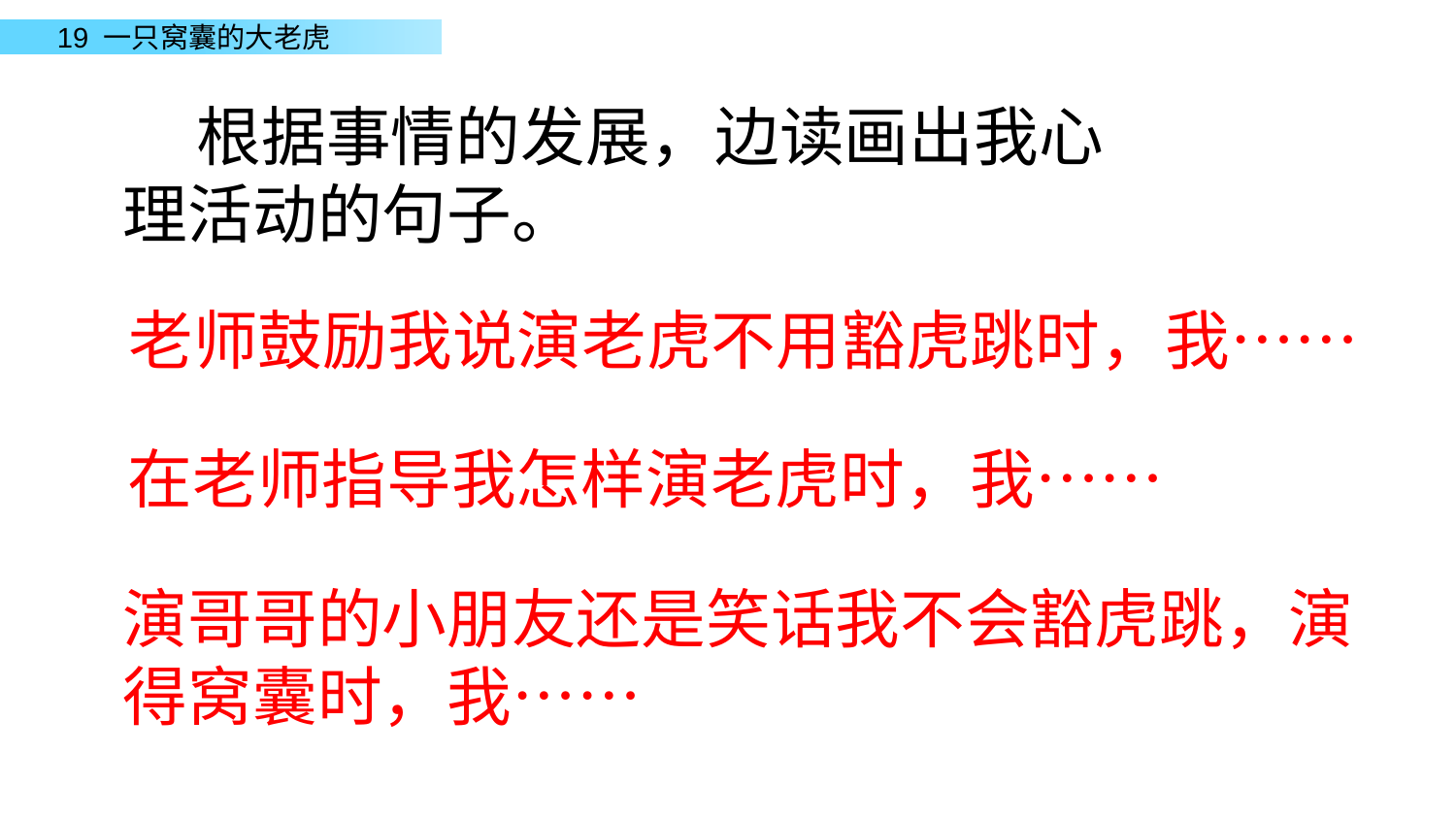

根据事情的发展，边读画出我心理活动的句子。
老师鼓励我说演老虎不用豁虎跳时，我……
在老师指导我怎样演老虎时，我……
演哥哥的小朋友还是笑话我不会豁虎跳，演得窝囊时，我……